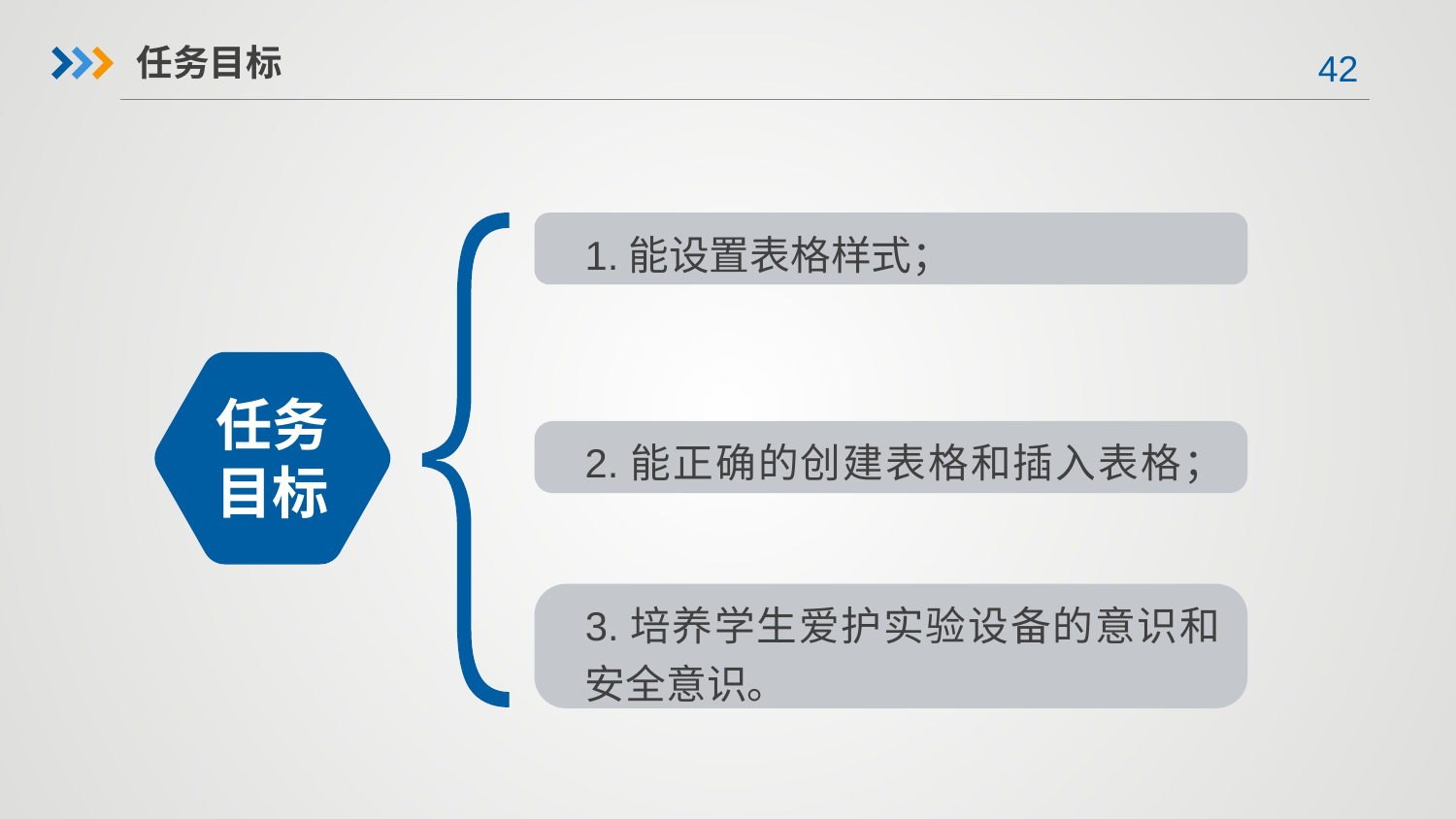

任务目标

1.能设置表格样式；

任务目标

2.能正确的创建表格和插入表格；

3.培养学生爱护实验设备的意识和安全意识。